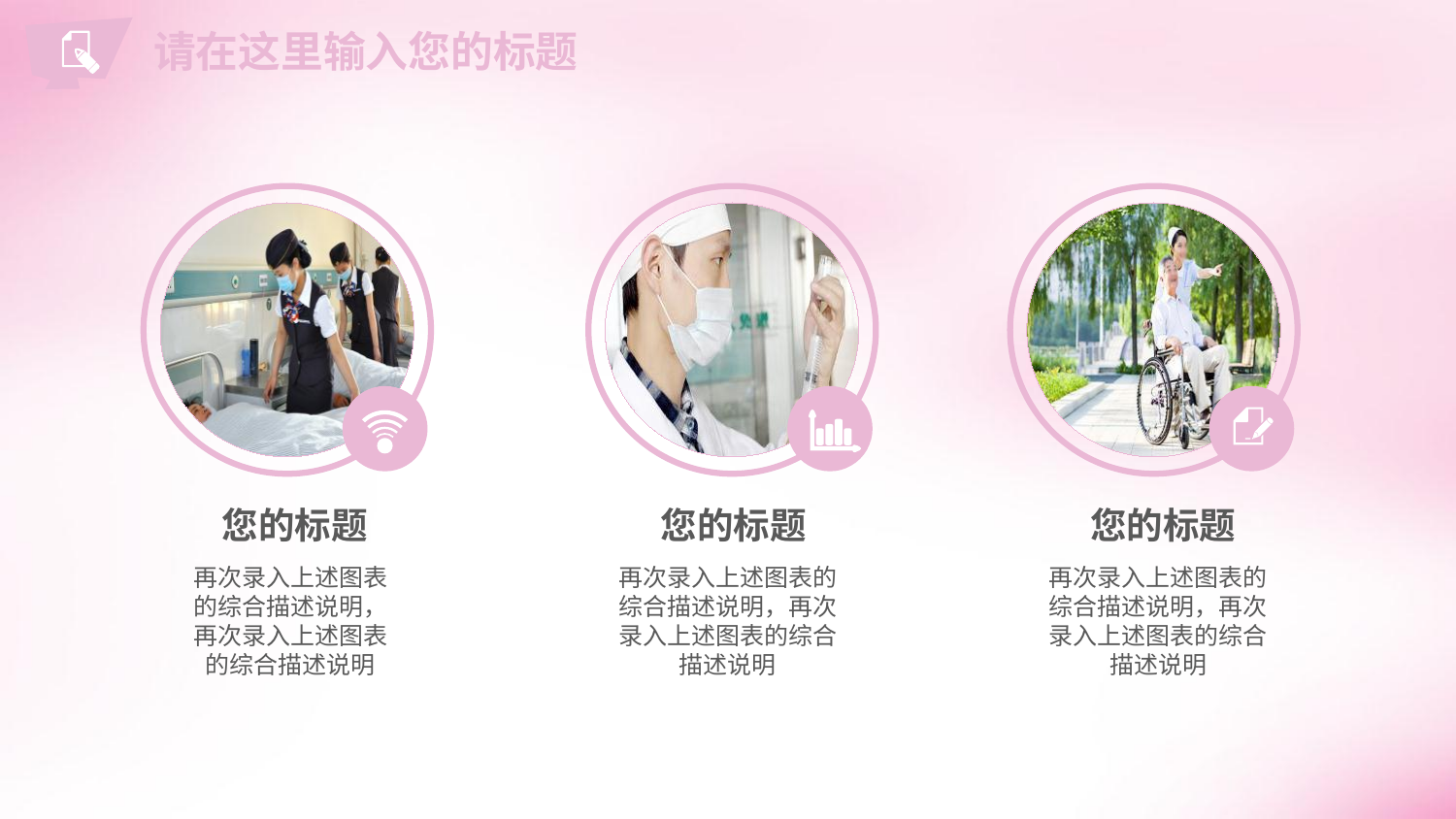

请在这里输入您的标题

您的标题
再次录入上述图表的综合描述说明，再次录入上述图表的综合描述说明
您的标题
再次录入上述图表的综合描述说明，再次录入上述图表的综合描述说明
您的标题
再次录入上述图表的综合描述说明，再次录入上述图表的综合描述说明